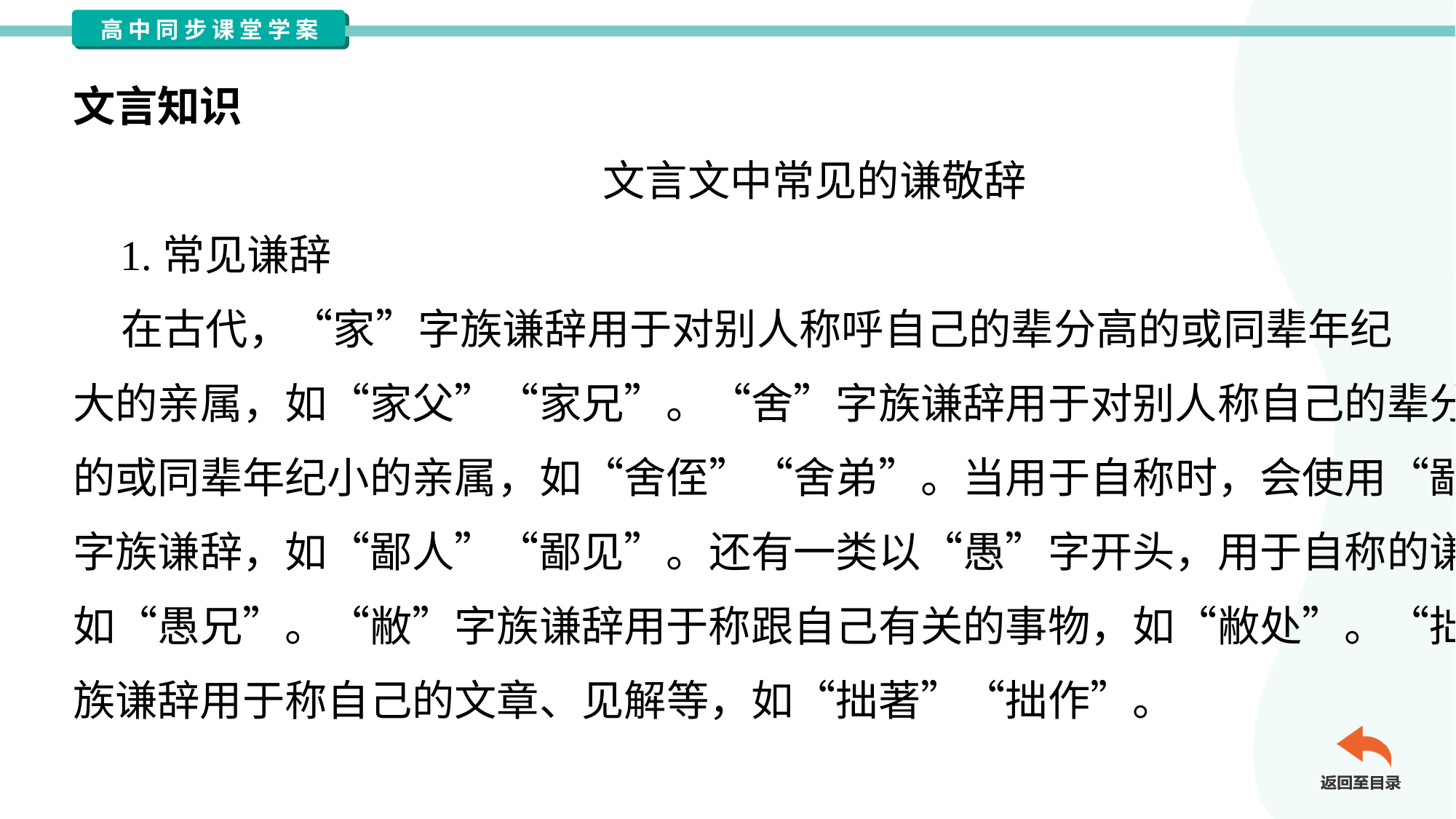

文言知识
文言文中常见的谦敬辞
    1.常见谦辞
    在古代，“家”字族谦辞用于对别人称呼自己的辈分高的或同辈年纪
大的亲属，如“家父”“家兄”。“舍”字族谦辞用于对别人称自己的辈分低
的或同辈年纪小的亲属，如“舍侄”“舍弟”。当用于自称时，会使用“鄙”
字族谦辞，如“鄙人”“鄙见”。还有一类以“愚”字开头，用于自称的谦辞，
如“愚兄”。“敝”字族谦辞用于称跟自己有关的事物，如“敝处”。“拙”字
族谦辞用于称自己的文章、见解等，如“拙著”“拙作”。